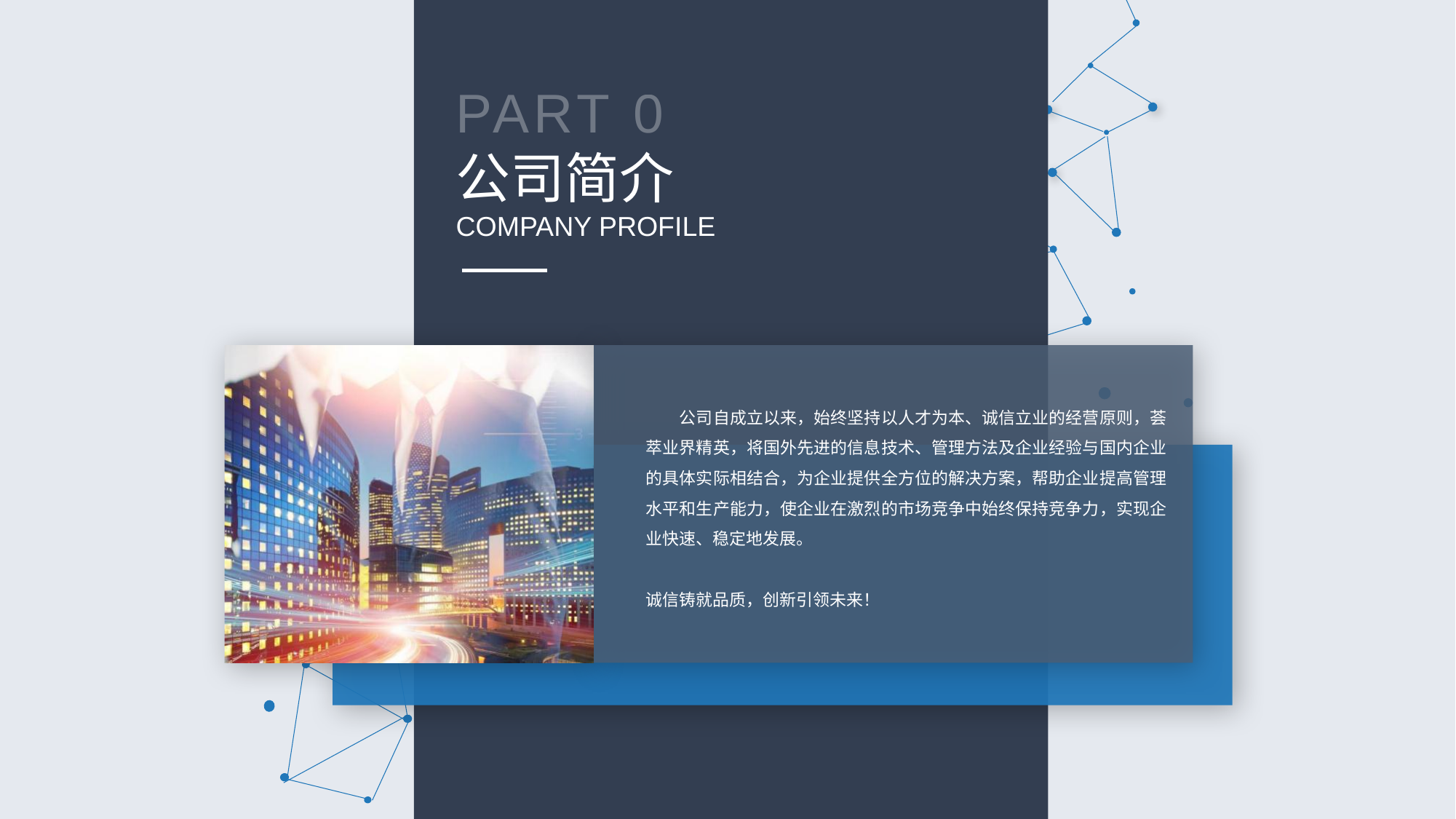

PART 01
公司简介COMPANY PROFILE

　　公司自成立以来，始终坚持以人才为本、诚信立业的经营原则，荟萃业界精英，将国外先进的信息技术、管理方法及企业经验与国内企业的具体实际相结合，为企业提供全方位的解决方案，帮助企业提高管理水平和生产能力，使企业在激烈的市场竞争中始终保持竞争力，实现企业快速、稳定地发展。

诚信铸就品质，创新引领未来！